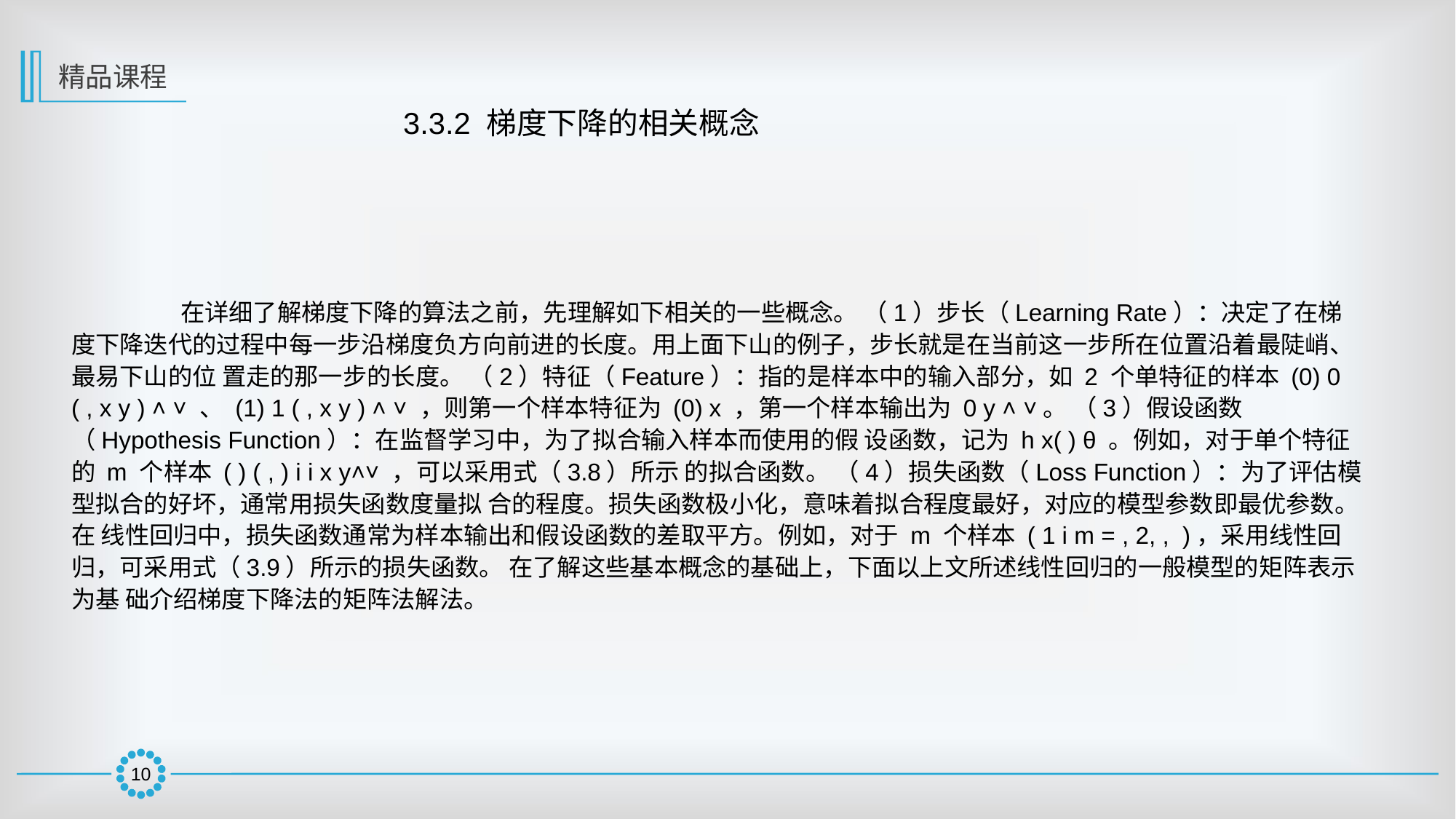

精品课程
3.3.2 梯度下降的相关概念
	在详细了解梯度下降的算法之前，先理解如下相关的一些概念。 （1）步长（Learning Rate）：决定了在梯度下降迭代的过程中每一步沿梯度负方向前进的长度。用上面下山的例子，步长就是在当前这一步所在位置沿着最陡峭、最易下山的位 置走的那一步的长度。 （2）特征（Feature）：指的是样本中的输入部分，如 2 个单特征的样本 (0) 0 ( , x y ) ˄ ˅ 、 (1) 1 ( , x y ) ˄ ˅ ，则第一个样本特征为 (0) x ，第一个样本输出为 0 y ˄ ˅。 （3）假设函数（Hypothesis Function）：在监督学习中，为了拟合输入样本而使用的假 设函数，记为 h x( ) θ 。例如，对于单个特征的 m 个样本 ( ) ( , ) i i x y˄˅ ，可以采用式（3.8）所示 的拟合函数。 （4）损失函数（Loss Function）：为了评估模型拟合的好坏，通常用损失函数度量拟 合的程度。损失函数极小化，意味着拟合程度最好，对应的模型参数即最优参数。在 线性回归中，损失函数通常为样本输出和假设函数的差取平方。例如，对于 m 个样本 ( 1 i m = , 2, ,  )，采用线性回归，可采用式（3.9）所示的损失函数。 在了解这些基本概念的基础上，下面以上文所述线性回归的一般模型的矩阵表示为基 础介绍梯度下降法的矩阵法解法。

10